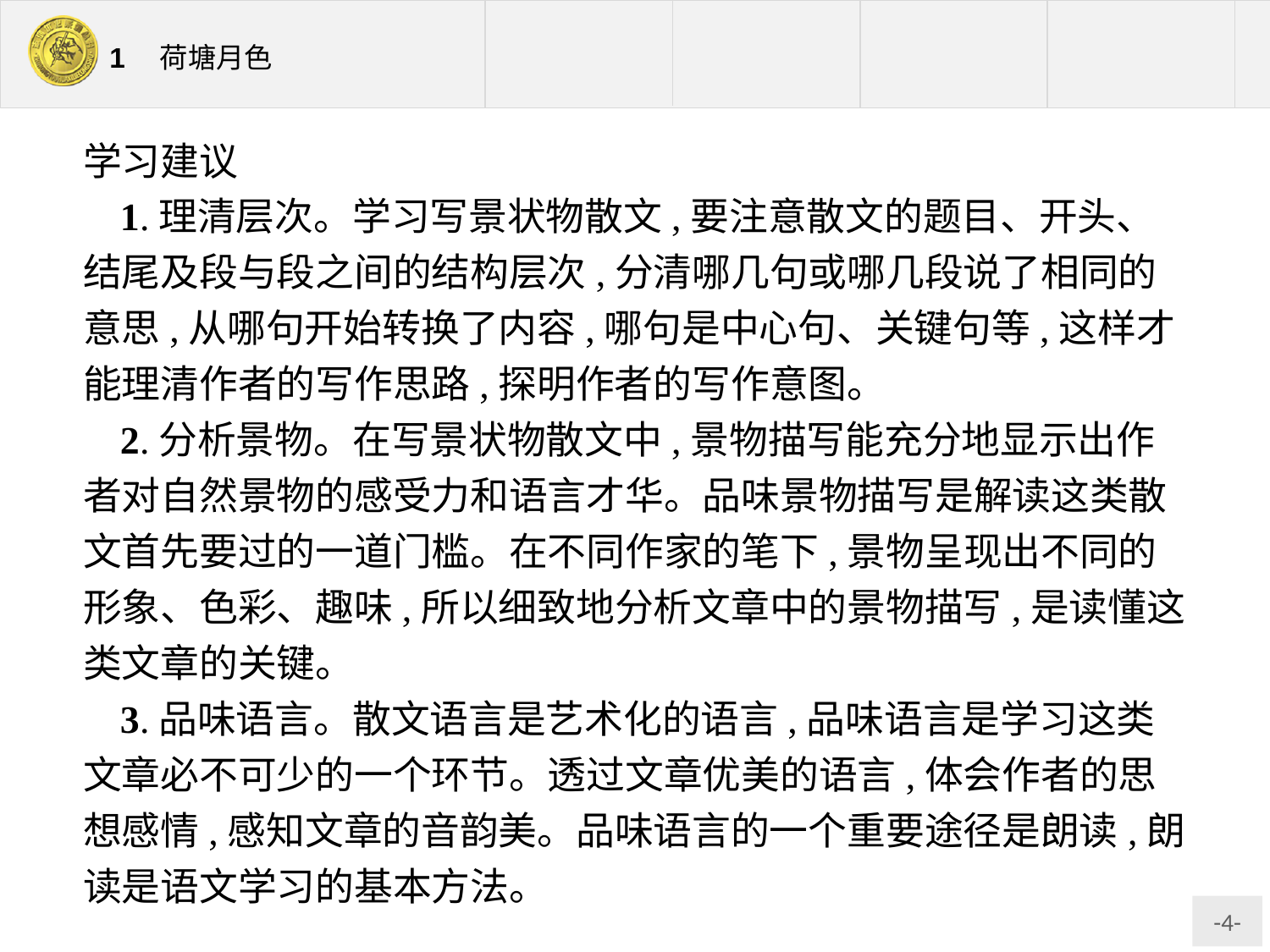

学习建议
1.理清层次。学习写景状物散文,要注意散文的题目、开头、结尾及段与段之间的结构层次,分清哪几句或哪几段说了相同的意思,从哪句开始转换了内容,哪句是中心句、关键句等,这样才能理清作者的写作思路,探明作者的写作意图。
2.分析景物。在写景状物散文中,景物描写能充分地显示出作者对自然景物的感受力和语言才华。品味景物描写是解读这类散文首先要过的一道门槛。在不同作家的笔下,景物呈现出不同的形象、色彩、趣味,所以细致地分析文章中的景物描写,是读懂这类文章的关键。
3.品味语言。散文语言是艺术化的语言,品味语言是学习这类文章必不可少的一个环节。透过文章优美的语言,体会作者的思想感情,感知文章的音韵美。品味语言的一个重要途径是朗读,朗读是语文学习的基本方法。